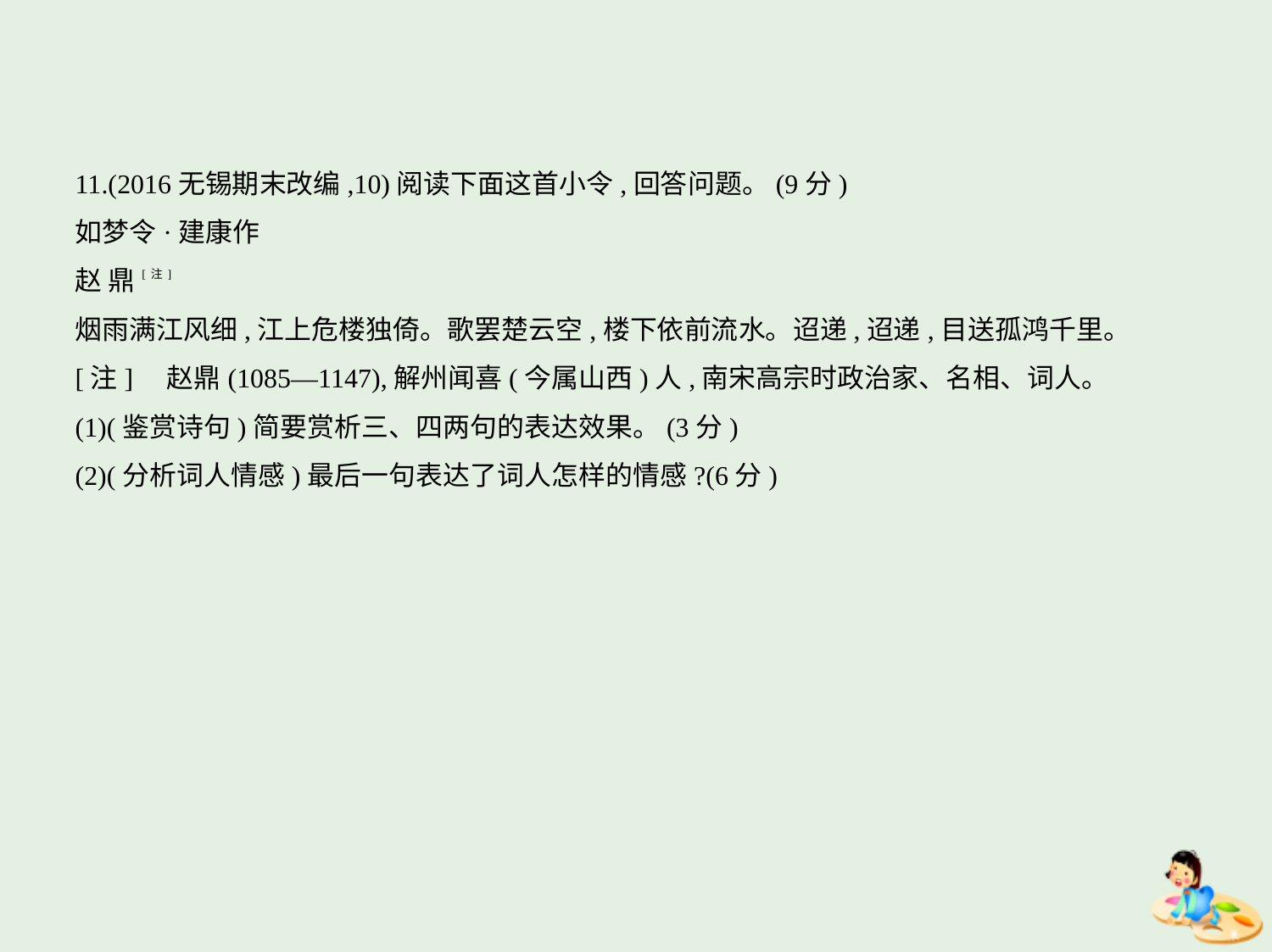

11.(2016无锡期末改编,10)阅读下面这首小令,回答问题。(9分)
如梦令·建康作
赵 鼎[注]
烟雨满江风细,江上危楼独倚。歌罢楚云空,楼下依前流水。迢递,迢递,目送孤鸿千里。
[注]    赵鼎(1085—1147),解州闻喜(今属山西)人,南宋高宗时政治家、名相、词人。
(1)(鉴赏诗句)简要赏析三、四两句的表达效果。(3分)
(2)(分析词人情感)最后一句表达了词人怎样的情感?(6分)